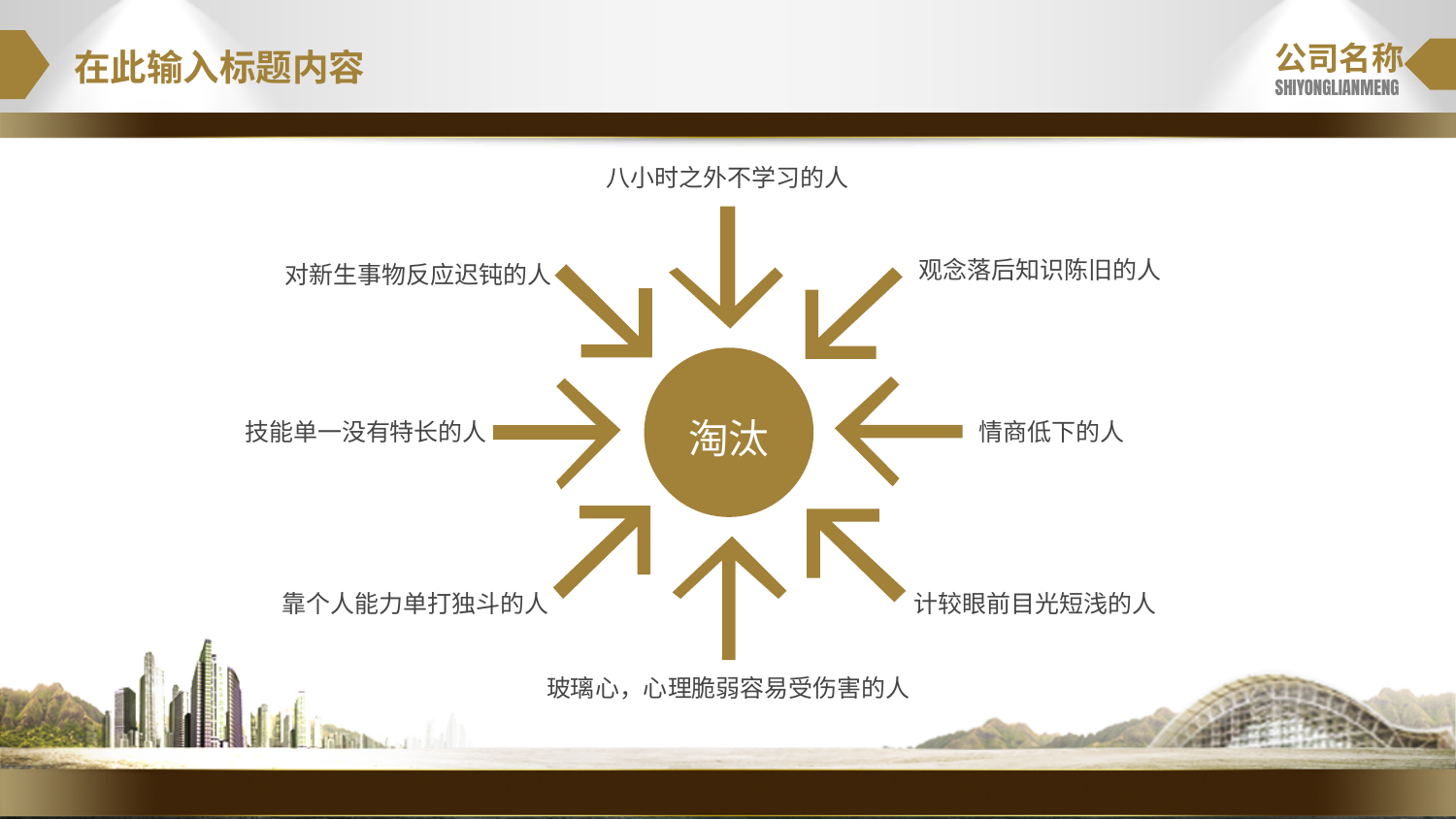

公司名称
SHIYONGLIANMENG

在此输入标题内容
八小时之外不学习的人

观念落后知识陈旧的人
对新生事物反应迟钝的人

淘汰

情商低下的人
技能单一没有特长的人

计较眼前目光短浅的人
靠个人能力单打独斗的人
玻璃心，心理脆弱容易受伤害的人